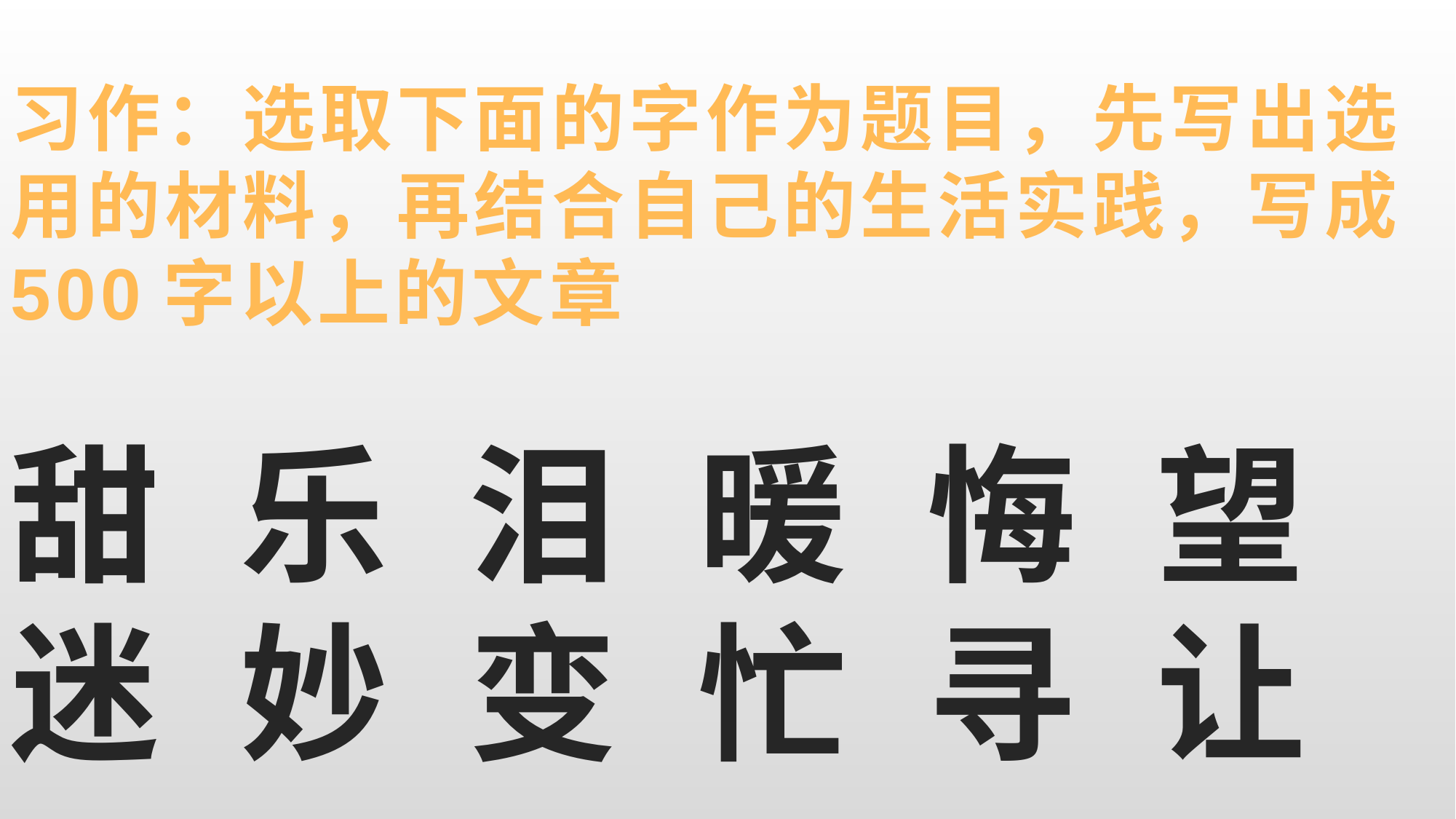

# 习作：选取下面的字作为题目，先写出选用的材料，再结合自己的生活实践，写成500字以上的文章 甜  乐  泪  暖  悔  望 迷  妙  变  忙  寻  让